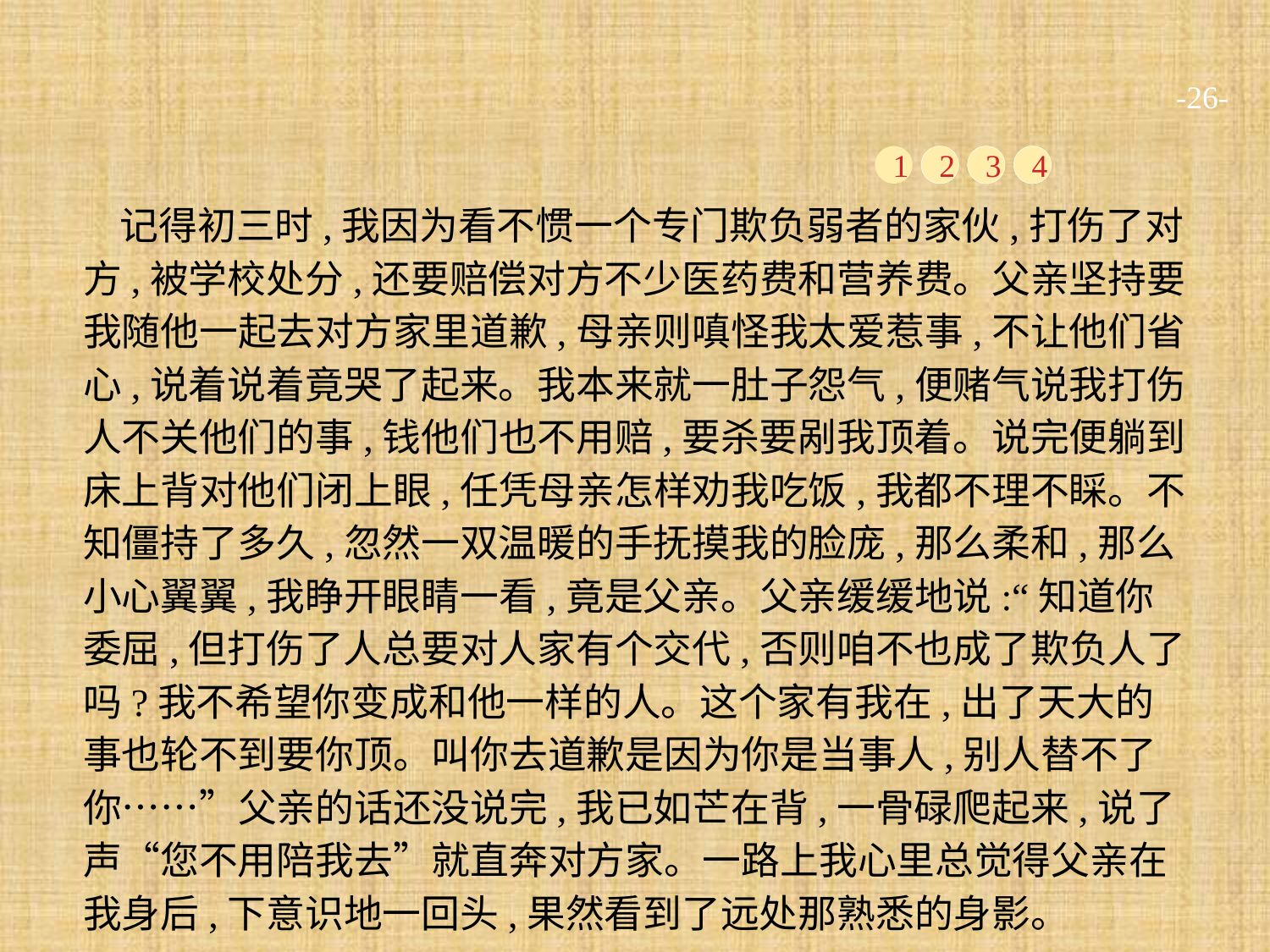

-26-
1
2
3
4
记得初三时,我因为看不惯一个专门欺负弱者的家伙,打伤了对方,被学校处分,还要赔偿对方不少医药费和营养费。父亲坚持要我随他一起去对方家里道歉,母亲则嗔怪我太爱惹事,不让他们省心,说着说着竟哭了起来。我本来就一肚子怨气,便赌气说我打伤人不关他们的事,钱他们也不用赔,要杀要剐我顶着。说完便躺到床上背对他们闭上眼,任凭母亲怎样劝我吃饭,我都不理不睬。不知僵持了多久,忽然一双温暖的手抚摸我的脸庞,那么柔和,那么小心翼翼,我睁开眼睛一看,竟是父亲。父亲缓缓地说:“知道你委屈,但打伤了人总要对人家有个交代,否则咱不也成了欺负人了吗?我不希望你变成和他一样的人。这个家有我在,出了天大的事也轮不到要你顶。叫你去道歉是因为你是当事人,别人替不了你……”父亲的话还没说完,我已如芒在背,一骨碌爬起来,说了声“您不用陪我去”就直奔对方家。一路上我心里总觉得父亲在我身后,下意识地一回头,果然看到了远处那熟悉的身影。